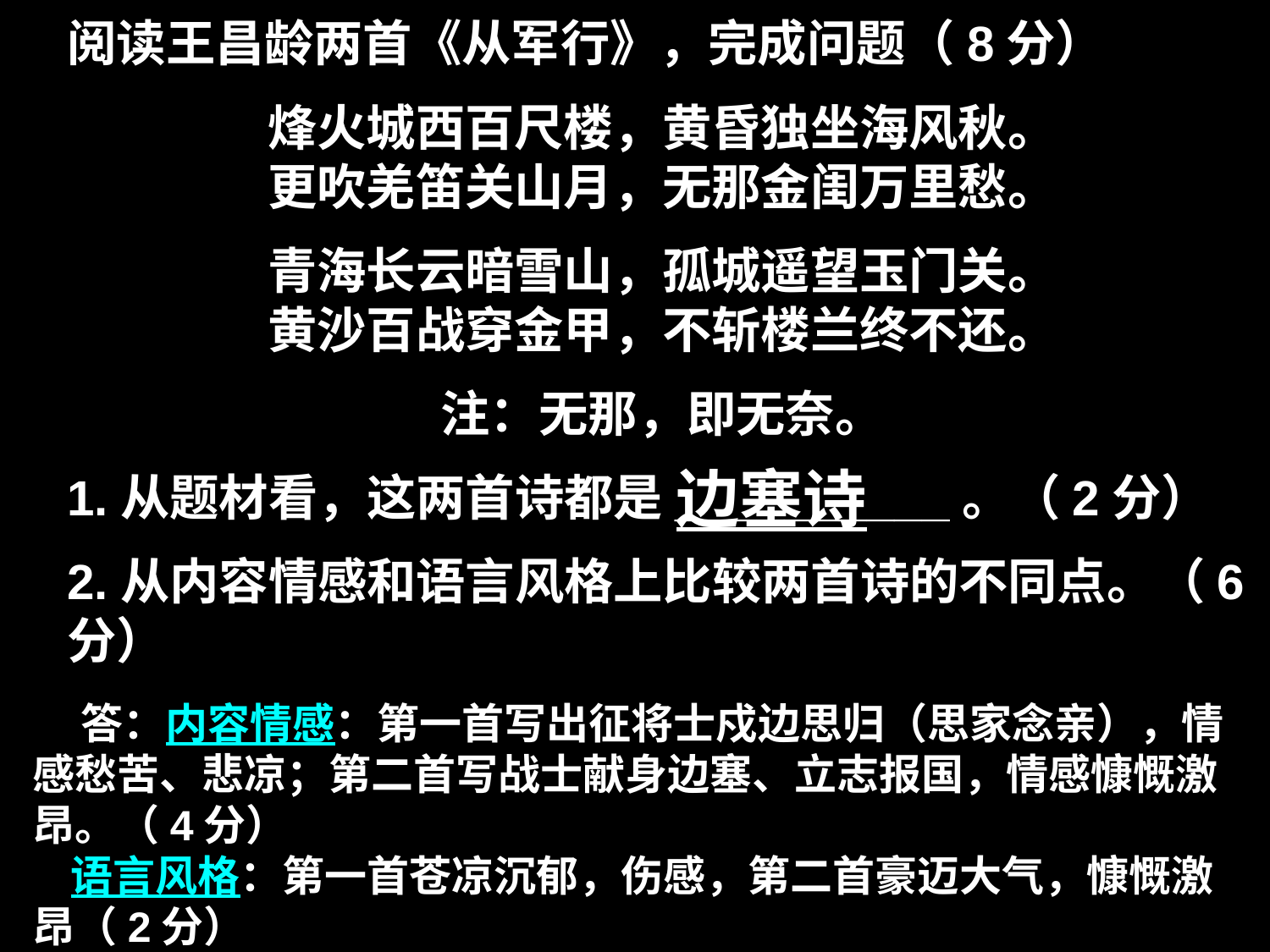

阅读王昌龄两首《从军行》，完成问题（8分）
烽火城西百尺楼，黄昏独坐海风秋。
更吹羌笛关山月，无那金闺万里愁。
青海长云暗雪山，孤城遥望玉门关。
黄沙百战穿金甲，不斩楼兰终不还。
注：无那，即无奈。
1.从题材看，这两首诗都是__________。（2分）
2.从内容情感和语言风格上比较两首诗的不同点。（6分）

边塞诗
    答：内容情感：第一首写出征将士戍边思归（思家念亲），情感愁苦、悲凉；第二首写战士献身边塞、立志报国，情感慷慨激昂。（4分）
    语言风格：第一首苍凉沉郁，伤感，第二首豪迈大气，慷慨激昂（2分）